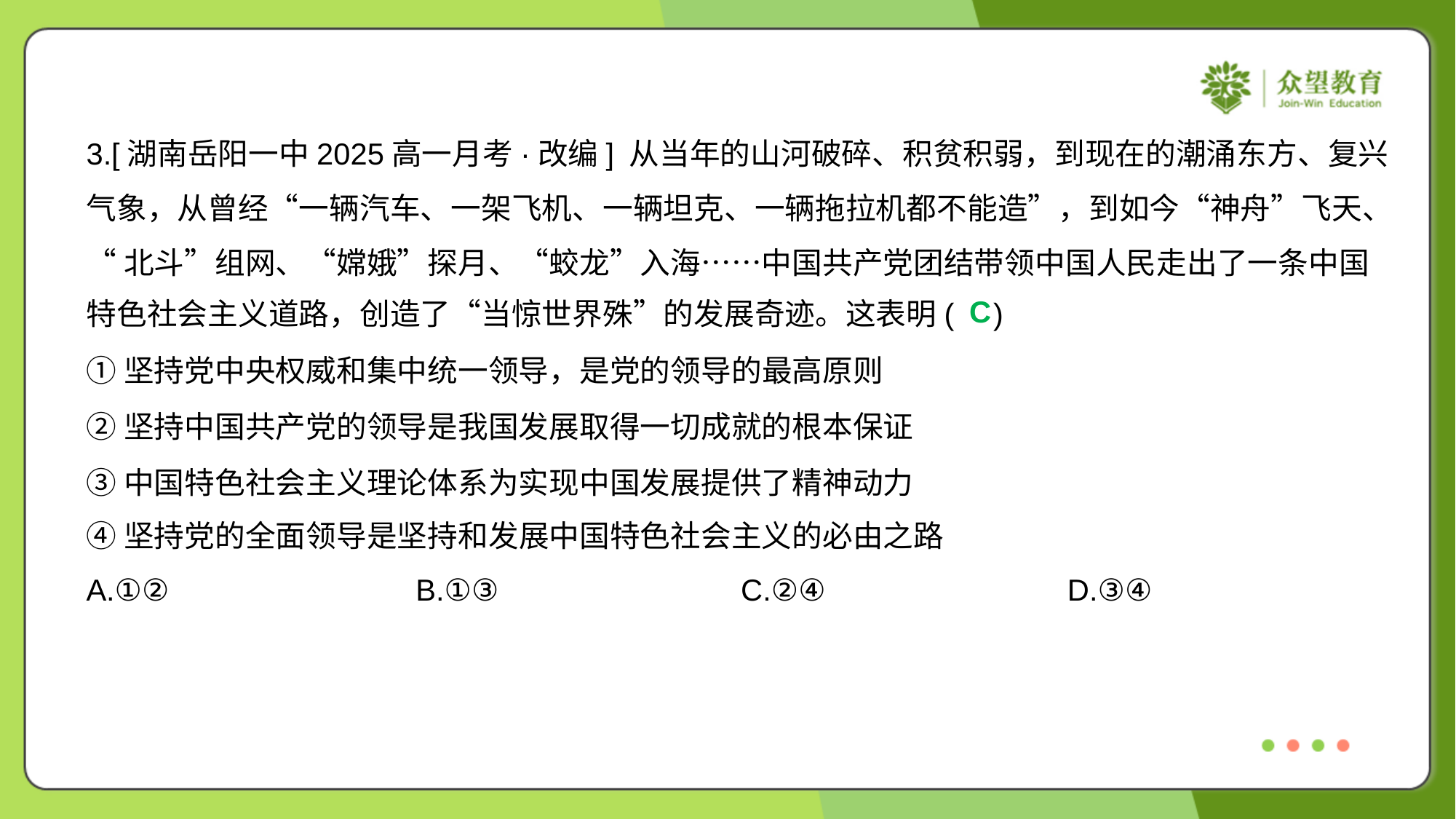

3.[湖南岳阳一中2025高一月考·改编] 从当年的山河破碎、积贫积弱，到现在的潮涌东方、复兴
气象，从曾经“一辆汽车、一架飞机、一辆坦克、一辆拖拉机都不能造”，到如今“神舟”飞天、
“北斗”组网、“嫦娥”探月、“蛟龙”入海……中国共产党团结带领中国人民走出了一条中国
特色社会主义道路，创造了“当惊世界殊”的发展奇迹。这表明(     )
C
①坚持党中央权威和集中统一领导，是党的领导的最高原则
②坚持中国共产党的领导是我国发展取得一切成就的根本保证
③中国特色社会主义理论体系为实现中国发展提供了精神动力
④坚持党的全面领导是坚持和发展中国特色社会主义的必由之路
A.①②	B.①③	C.②④	D.③④